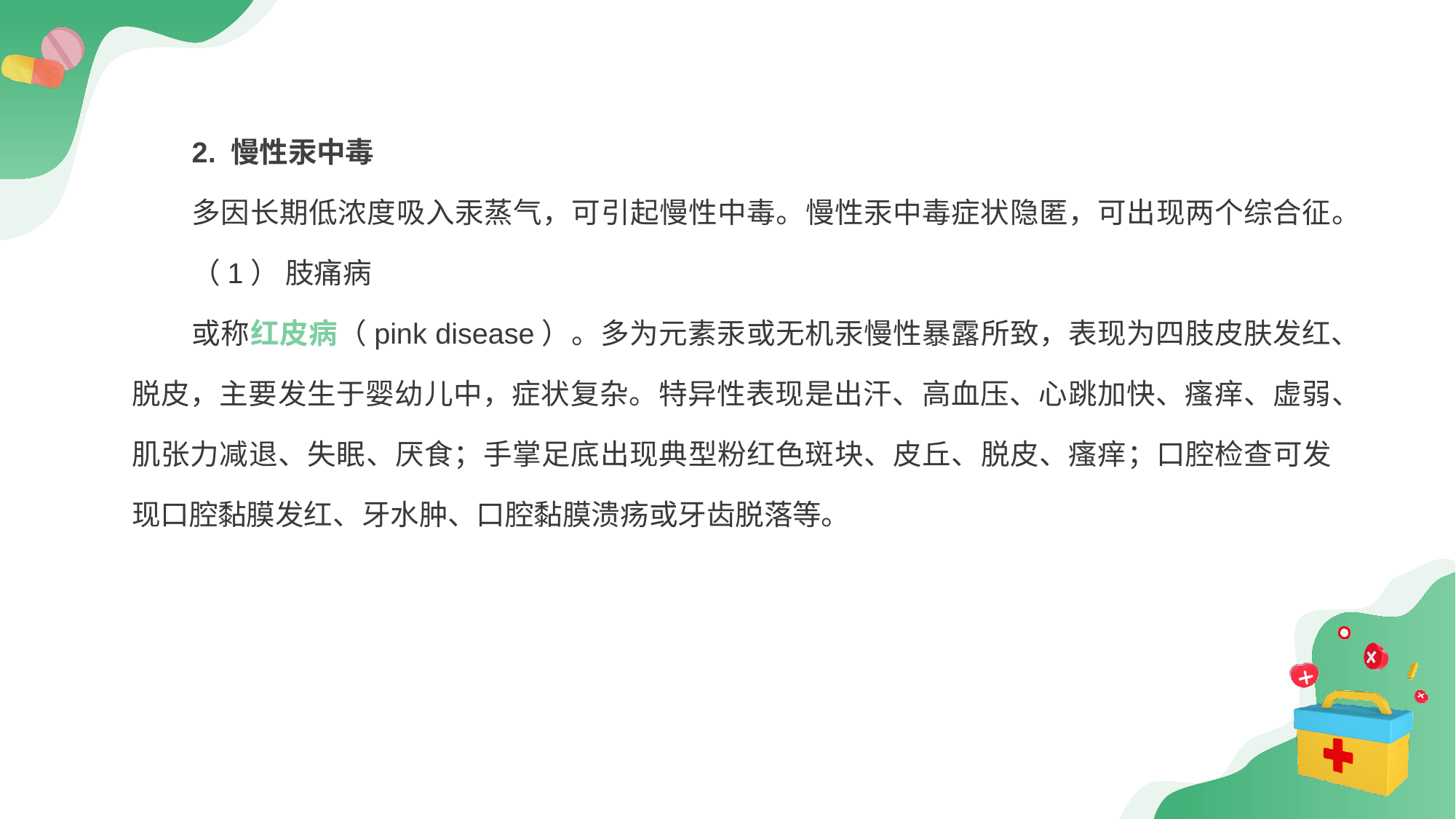

2. 慢性汞中毒
多因长期低浓度吸入汞蒸气，可引起慢性中毒。慢性汞中毒症状隐匿，可出现两个综合征。
（1） 肢痛病
或称红皮病（pink disease）。多为元素汞或无机汞慢性暴露所致，表现为四肢皮肤发红、脱皮，主要发生于婴幼儿中，症状复杂。特异性表现是出汗、高血压、心跳加快、瘙痒、虚弱、肌张力减退、失眠、厌食；手掌足底出现典型粉红色斑块、皮丘、脱皮、瘙痒；口腔检查可发现口腔黏膜发红、牙水肿、口腔黏膜溃疡或牙齿脱落等。